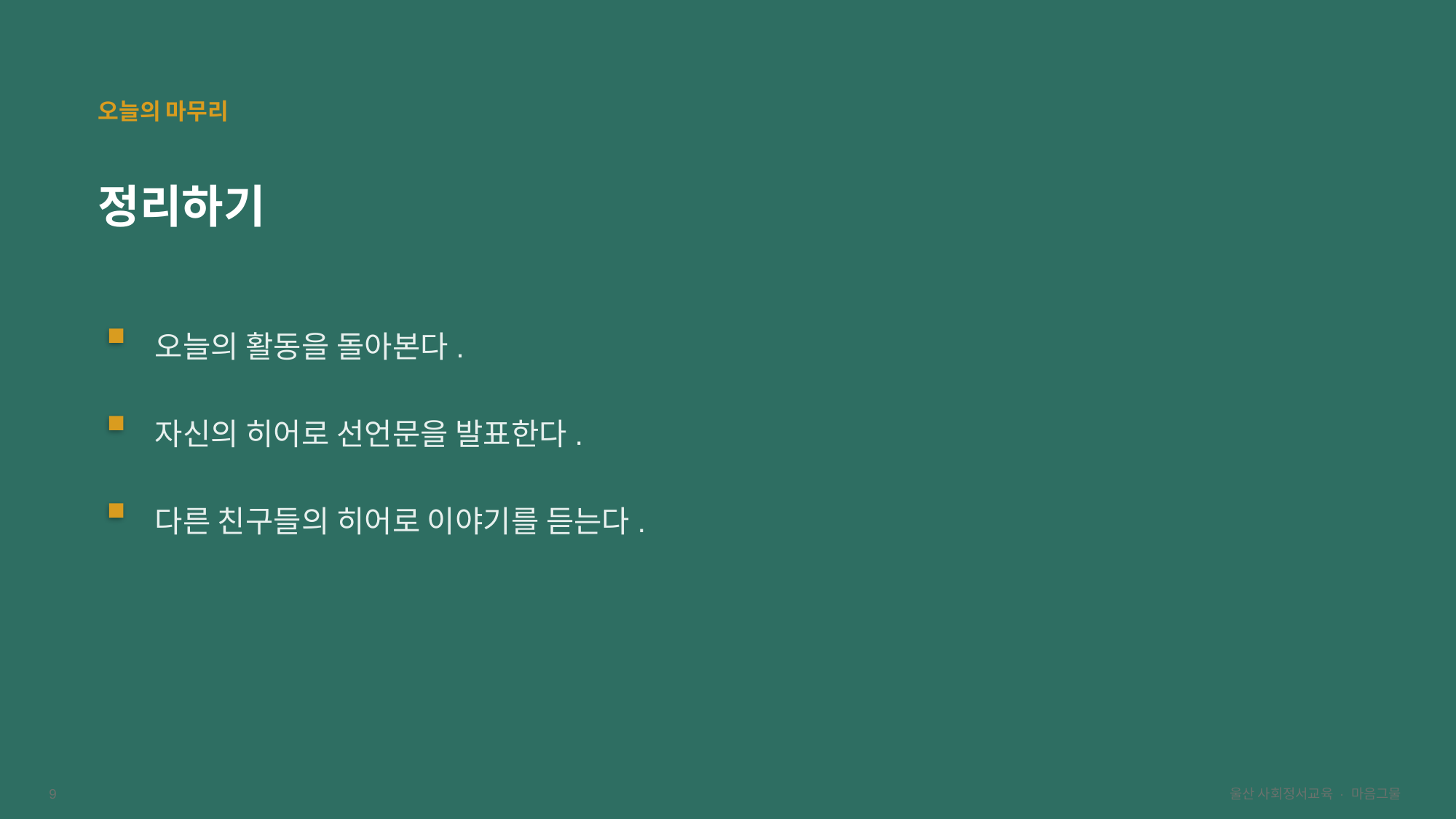

오늘의 마무리
정리하기
오늘의 활동을 돌아본다.

자신의 히어로 선언문을 발표한다.

다른 친구들의 히어로 이야기를 듣는다.

9
울산 사회정서교육 · 마음그물